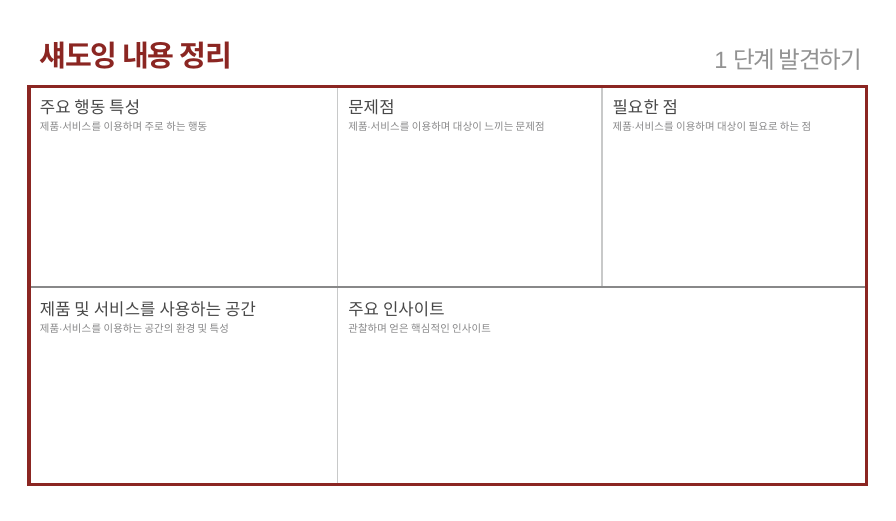

섀도잉 내용 정리
1단계 발견하기
| 주요 행동 특성 제품∙서비스를 이용하며 주로 하는 행동 | 문제점 제품∙서비스를 이용하며 대상이 느끼는 문제점 | 필요한 점 제품∙서비스를 이용하며 대상이 필요로 하는 점 |
| --- | --- | --- |
| 제품 및 서비스를 사용하는 공간 제품∙서비스를 이용하는 공간의 환경 및 특성 | 주요 인사이트 관찰하며 얻은 핵심적인 인사이트 |  |